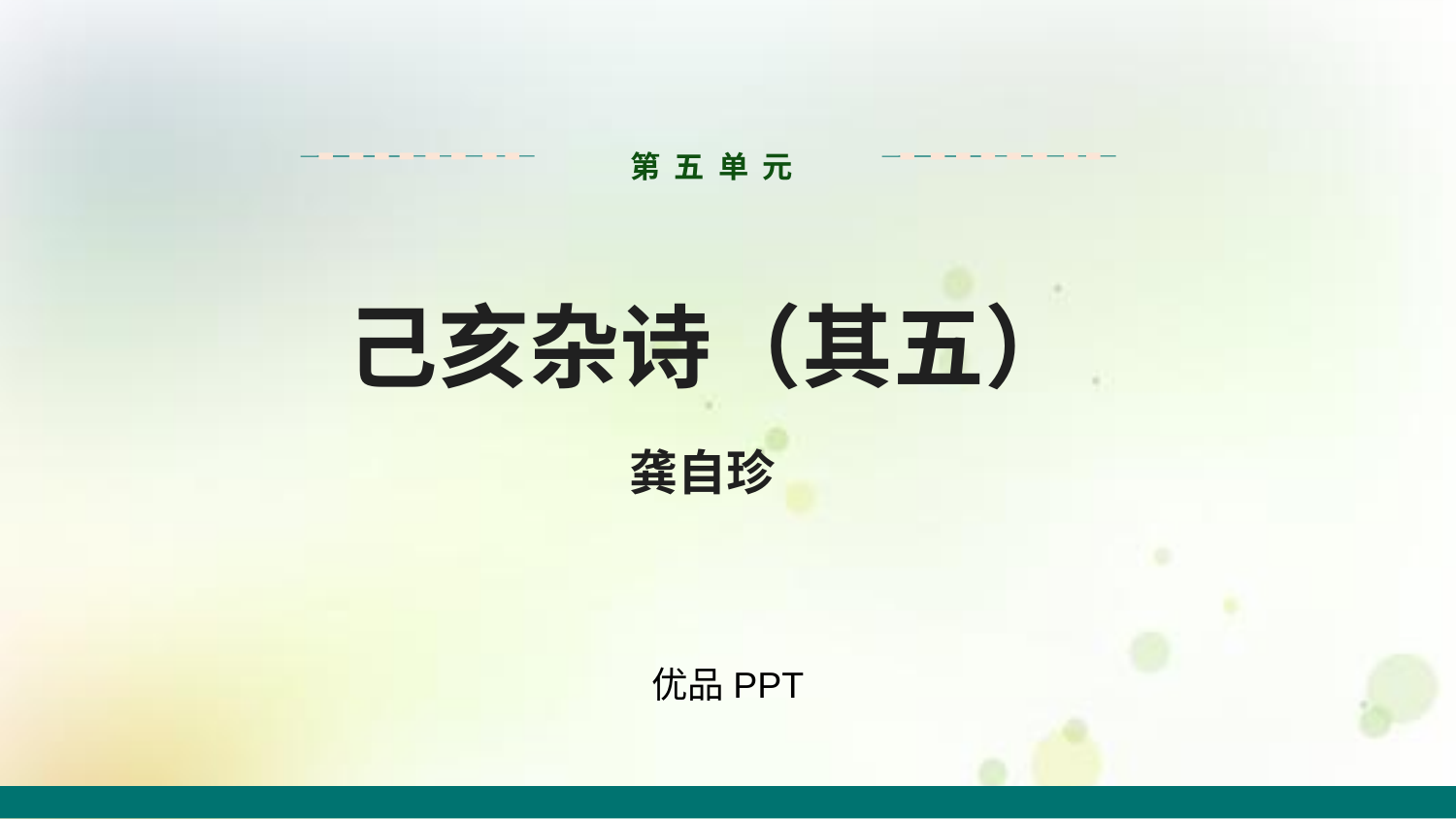

第  五  单  元

己亥杂诗（其五）
龚自珍
优品PPT